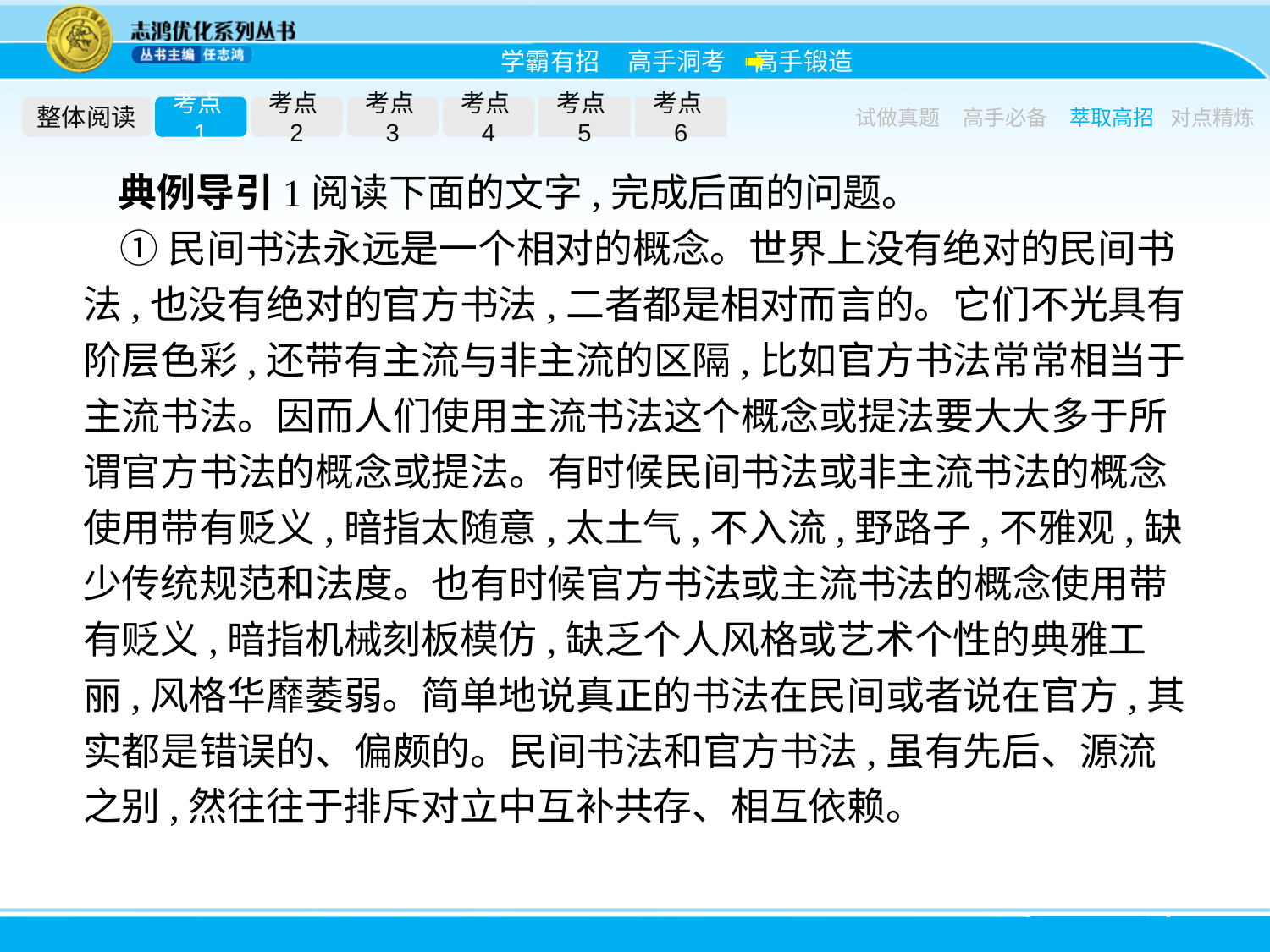

整体阅读
考点1
考点2
考点3
考点4
考点5
考点6
试做真题
高手必备
萃取高招
对点精炼
典例导引1阅读下面的文字,完成后面的问题。
①民间书法永远是一个相对的概念。世界上没有绝对的民间书法,也没有绝对的官方书法,二者都是相对而言的。它们不光具有阶层色彩,还带有主流与非主流的区隔,比如官方书法常常相当于主流书法。因而人们使用主流书法这个概念或提法要大大多于所谓官方书法的概念或提法。有时候民间书法或非主流书法的概念使用带有贬义,暗指太随意,太土气,不入流,野路子,不雅观,缺少传统规范和法度。也有时候官方书法或主流书法的概念使用带有贬义,暗指机械刻板模仿,缺乏个人风格或艺术个性的典雅工丽,风格华靡萎弱。简单地说真正的书法在民间或者说在官方,其实都是错误的、偏颇的。民间书法和官方书法,虽有先后、源流之别,然往往于排斥对立中互补共存、相互依赖。